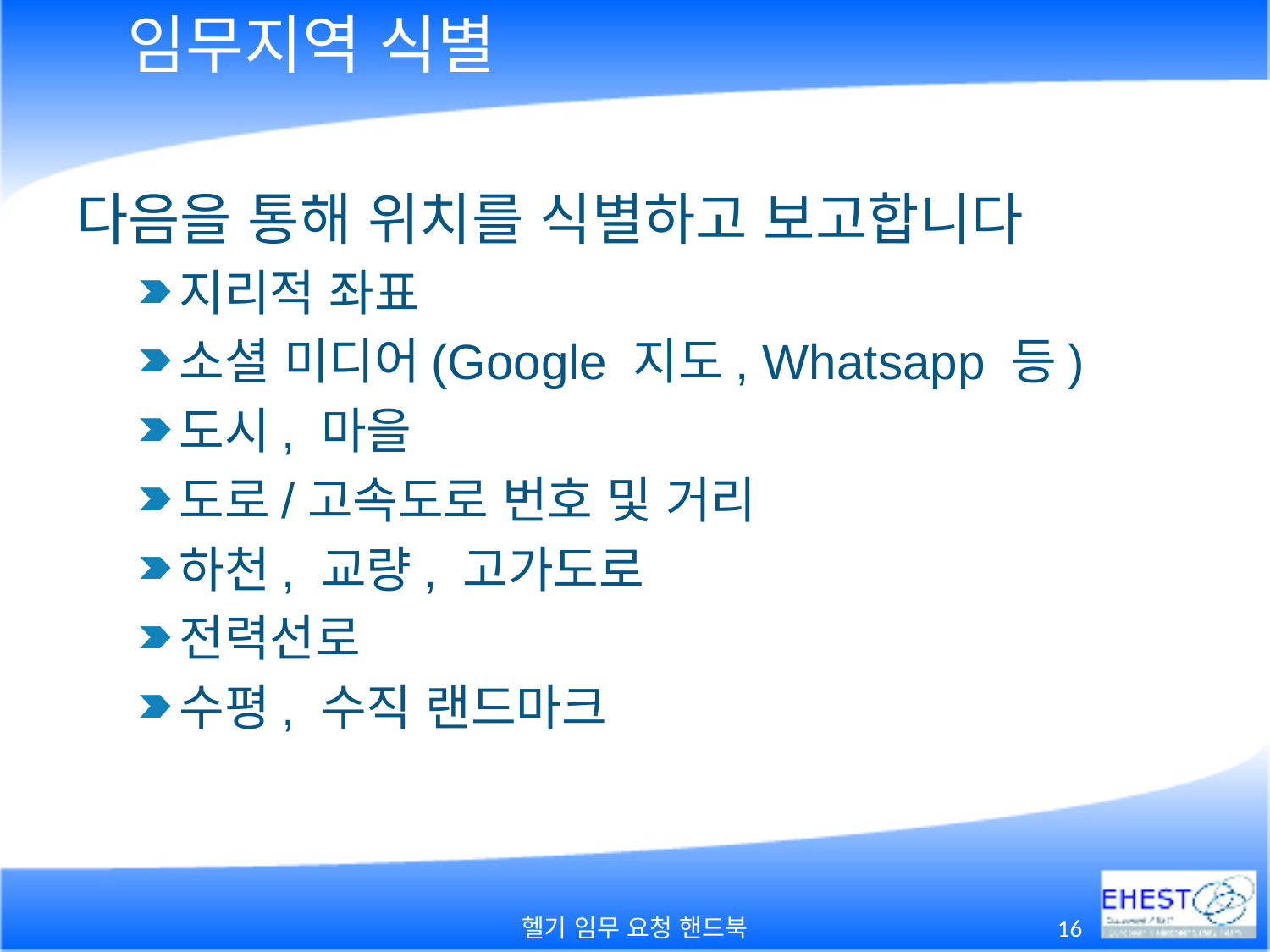

# 임무지역 식별
다음을 통해 위치를 식별하고 보고합니다
지리적 좌표
소셜 미디어(Google 지도, Whatsapp 등)
도시, 마을
도로/고속도로 번호 및 거리
하천, 교량, 고가도로
전력선로
수평, 수직 랜드마크

헬기 임무 요청 핸드북
16